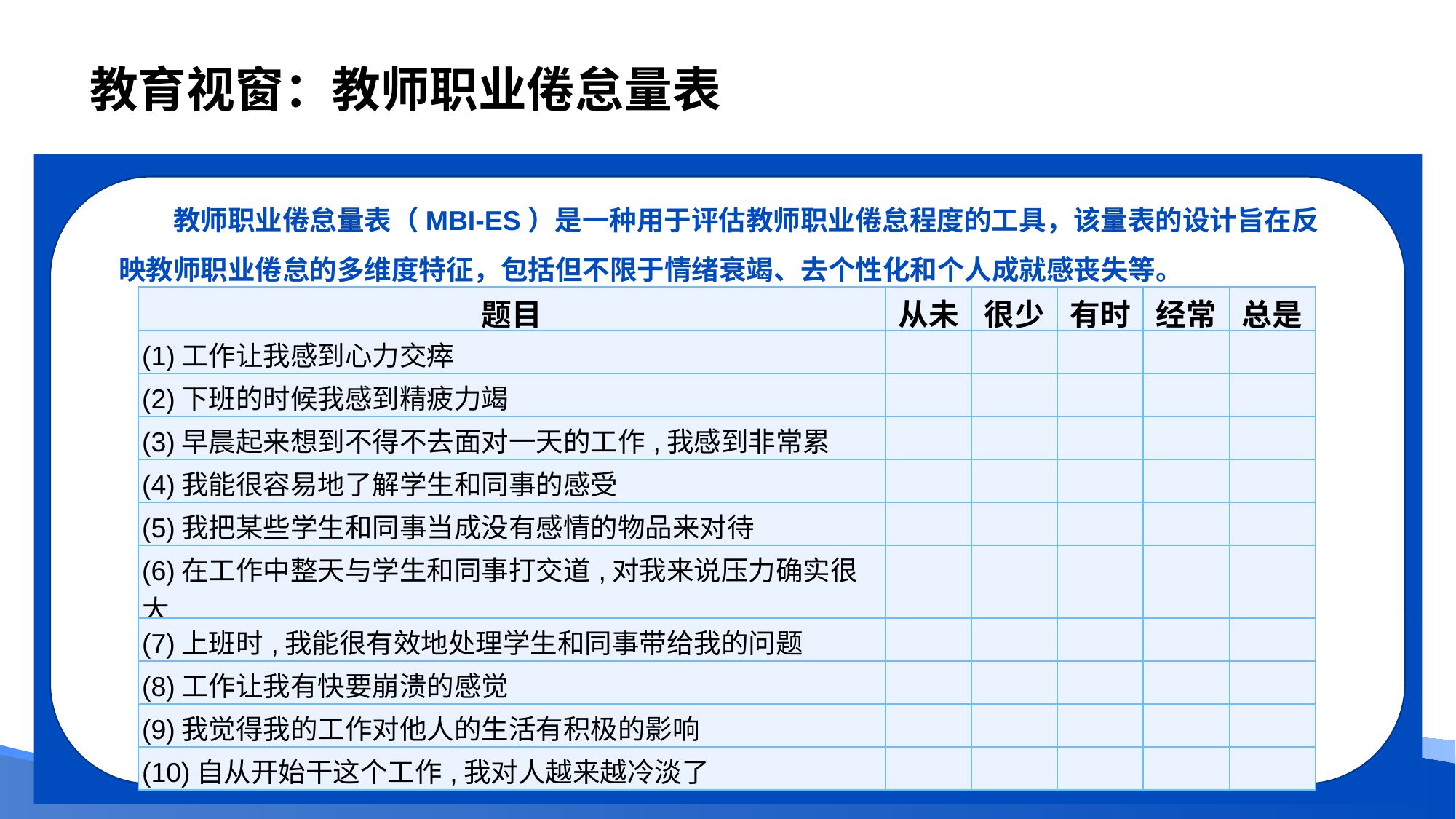

# 教育视窗：教师职业倦怠量表

教师职业倦怠量表（MBI-ES）是一种用于评估教师职业倦怠程度的工具，该量表的设计旨在反映教师职业倦怠的多维度特征，包括但不限于情绪衰竭、去个性化和个人成就感丧失等。
| 题目 | 从未 | 很少 | 有时 | 经常 | 总是 |
| --- | --- | --- | --- | --- | --- |
| (1)工作让我感到心力交瘁 |  |  |  |  |  |
| (2)下班的时候我感到精疲力竭 |  |  |  |  |  |
| (3)早晨起来想到不得不去面对一天的工作,我感到非常累 |  |  |  |  |  |
| (4)我能很容易地了解学生和同事的感受 |  |  |  |  |  |
| (5)我把某些学生和同事当成没有感情的物品来对待 |  |  |  |  |  |
| (6)在工作中整天与学生和同事打交道,对我来说压力确实很大 |  |  |  |  |  |
| (7)上班时,我能很有效地处理学生和同事带给我的问题 |  |  |  |  |  |
| (8)工作让我有快要崩溃的感觉 |  |  |  |  |  |
| (9)我觉得我的工作对他人的生活有积极的影响 |  |  |  |  |  |
| (10)自从开始干这个工作,我对人越来越冷淡了 |  |  |  |  |  |